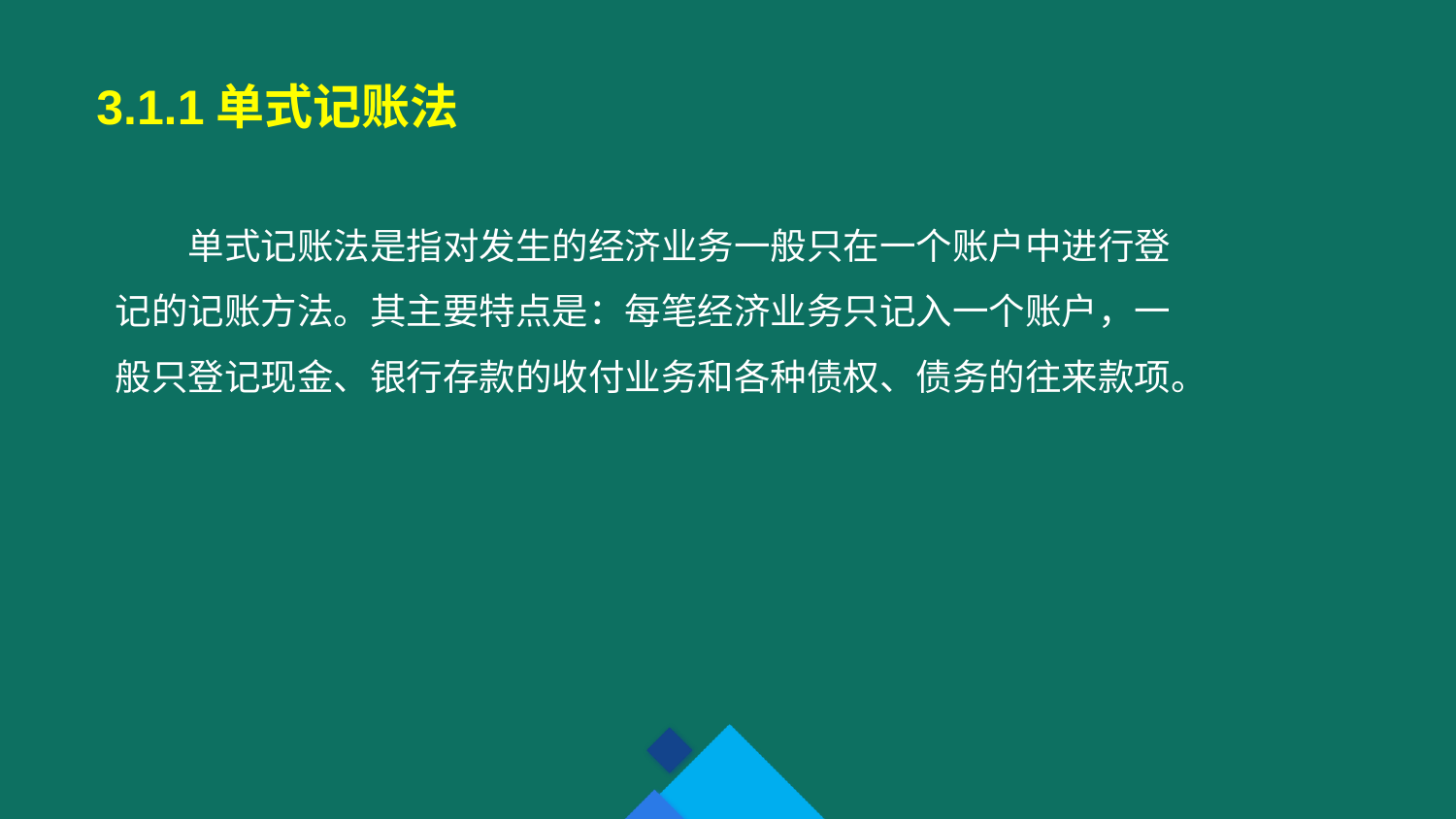

3.1.1单式记账法

单式记账法是指对发生的经济业务一般只在一个账户中进行登记的记账方法。其主要特点是：每笔经济业务只记入一个账户，一般只登记现金、银行存款的收付业务和各种债权、债务的往来款项。